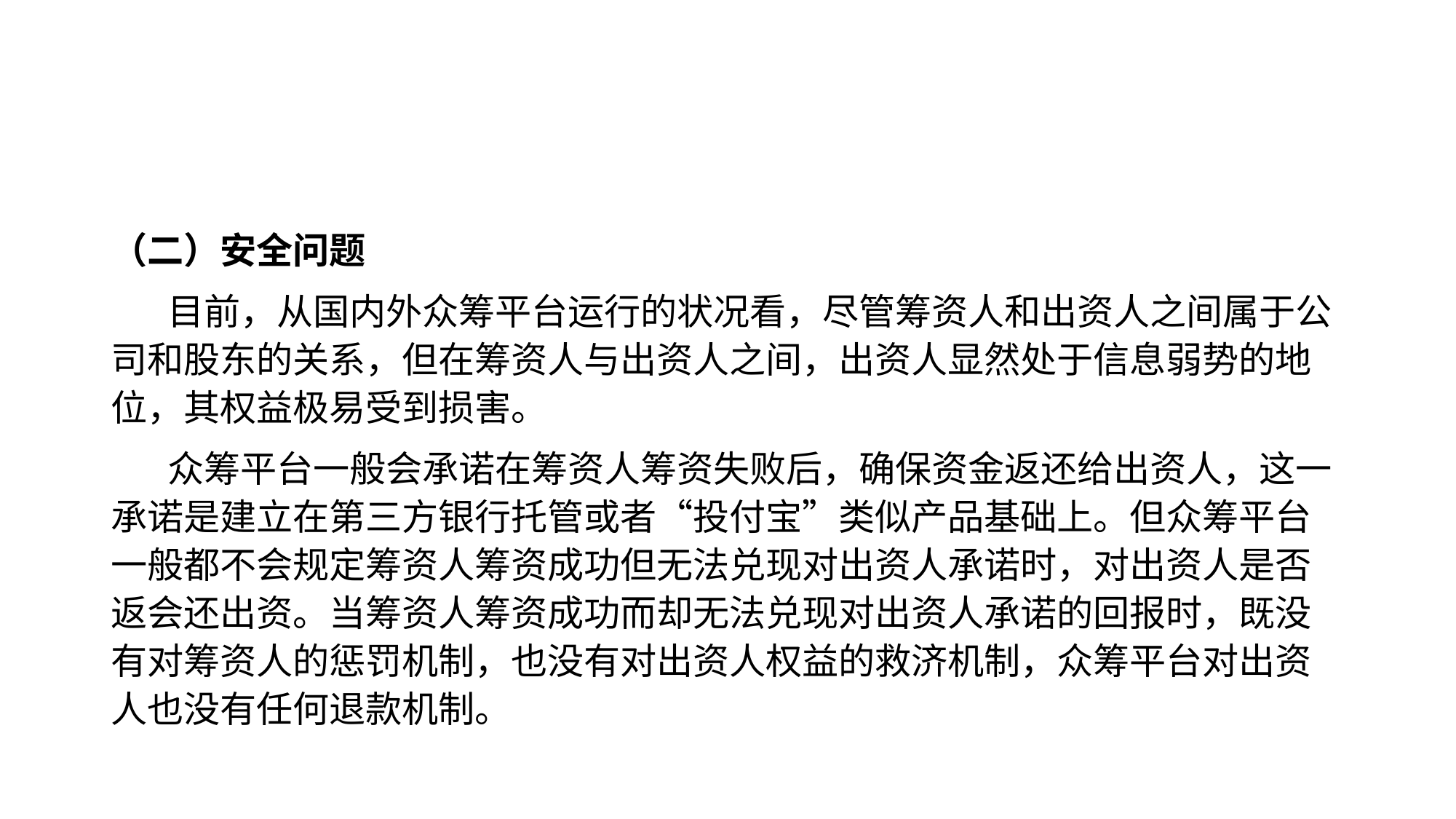

#
（二）安全问题
      目前，从国内外众筹平台运行的状况看，尽管筹资人和出资人之间属于公司和股东的关系，但在筹资人与出资人之间，出资人显然处于信息弱势的地位，其权益极易受到损害。
      众筹平台一般会承诺在筹资人筹资失败后，确保资金返还给出资人，这一承诺是建立在第三方银行托管或者“投付宝”类似产品基础上。但众筹平台一般都不会规定筹资人筹资成功但无法兑现对出资人承诺时，对出资人是否返会还出资。当筹资人筹资成功而却无法兑现对出资人承诺的回报时，既没有对筹资人的惩罚机制，也没有对出资人权益的救济机制，众筹平台对出资人也没有任何退款机制。